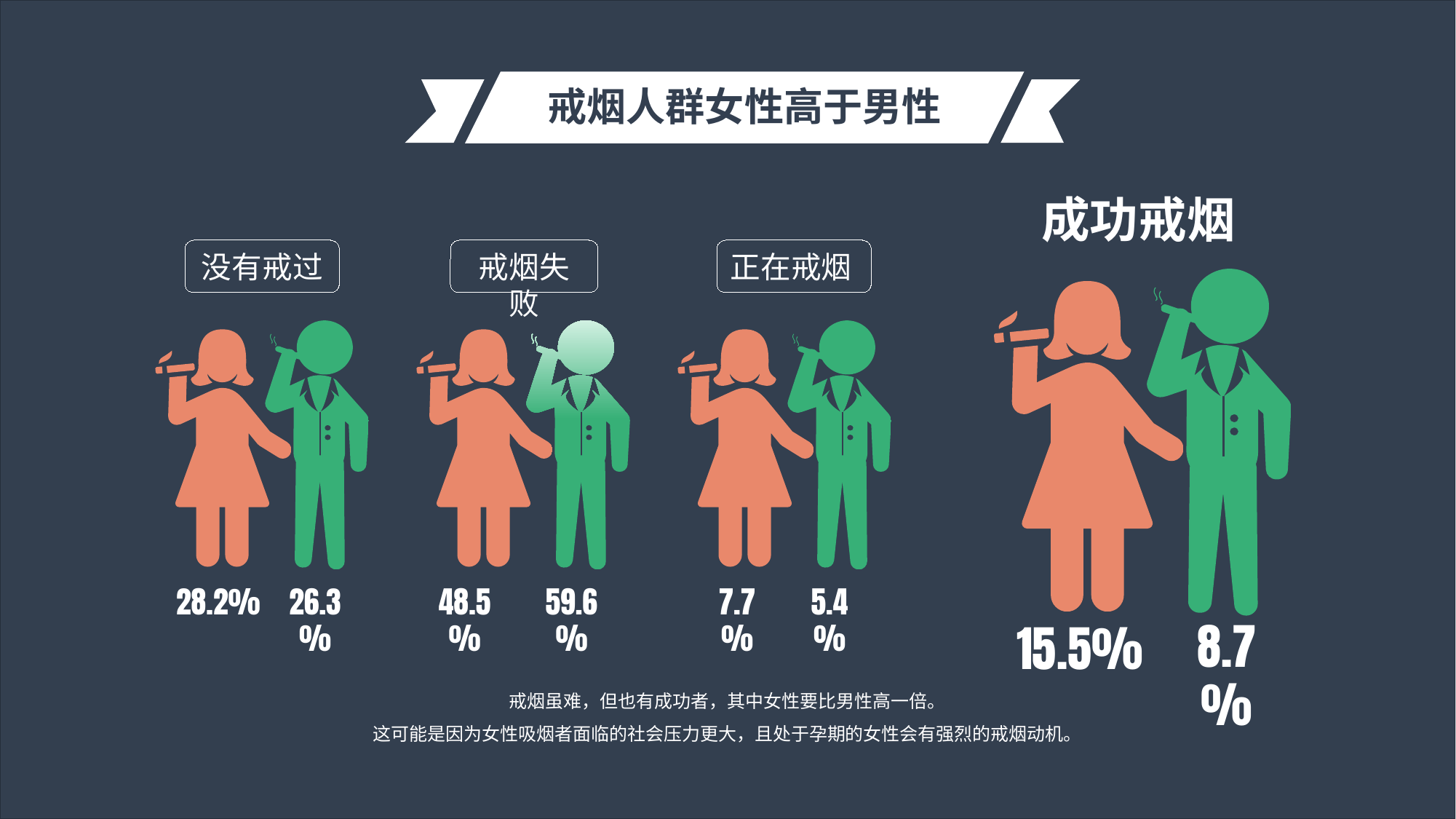

戒烟人群女性高于男性
成功戒烟
没有戒过

28.2%
26.3%
戒烟失败

48.5%
59.6%
正在戒烟

7.7%
5.4%

8.7%
15.5%
戒烟虽难，但也有成功者，其中女性要比男性高一倍。
这可能是因为女性吸烟者面临的社会压力更大，且处于孕期的女性会有强烈的戒烟动机。